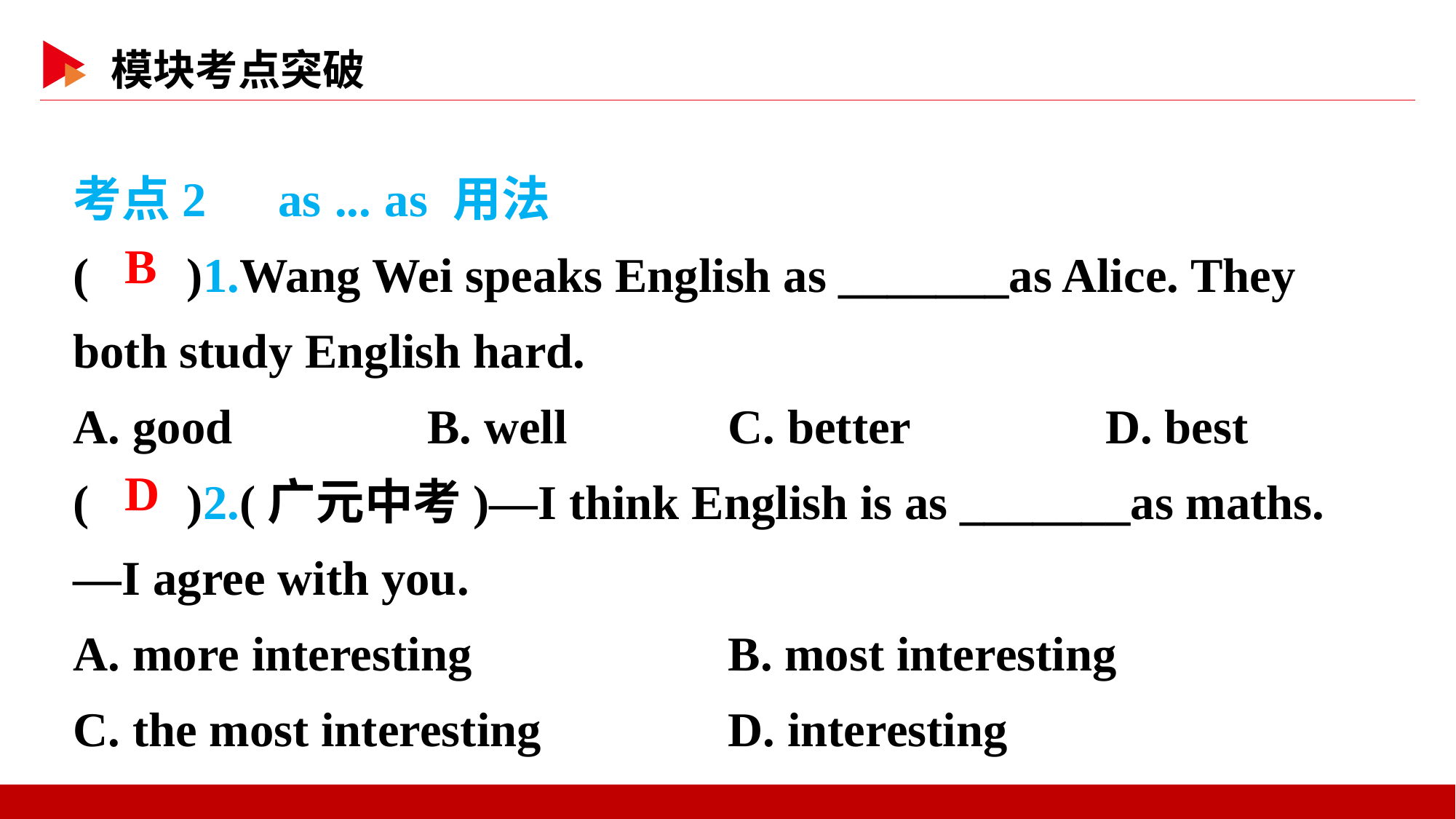

考点2　as ... as 用法
(        )1.Wang Wei speaks English as _______as Alice. They both study English hard.
A. good                B. well		C. better                D. best
(        )2.(广元中考)—I think English is as _______as maths.
—I agree with you.
A. more interesting			B. most interesting
C. the most interesting		D. interesting
   B
   D